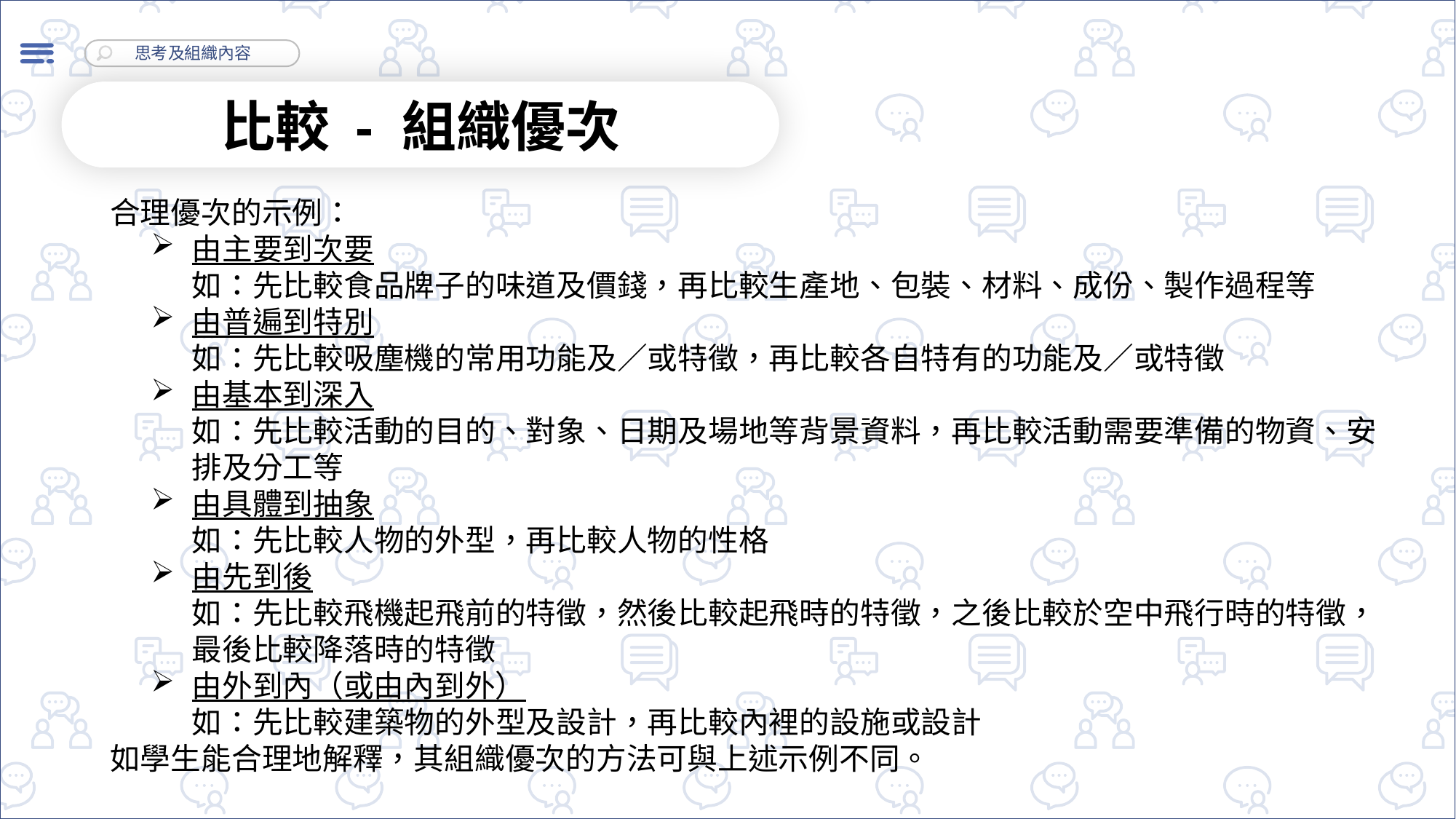

比較 - 組織優次
合理優次的示例：
由主要到次要
如：先比較食品牌子的味道及價錢，再比較生產地、包裝、材料、成份、製作過程等
由普遍到特別
如：先比較吸塵機的常用功能及／或特徵，再比較各自特有的功能及／或特徵
由基本到深入
如：先比較活動的目的、對象、日期及場地等背景資料，再比較活動需要準備的物資、安排及分工等
由具體到抽象
如：先比較人物的外型，再比較人物的性格
由先到後
如：先比較飛機起飛前的特徵，然後比較起飛時的特徵，之後比較於空中飛行時的特徵，最後比較降落時的特徵
由外到內（或由內到外）
如：先比較建築物的外型及設計，再比較內裡的設施或設計
如學生能合理地解釋，其組織優次的方法可與上述示例不同。